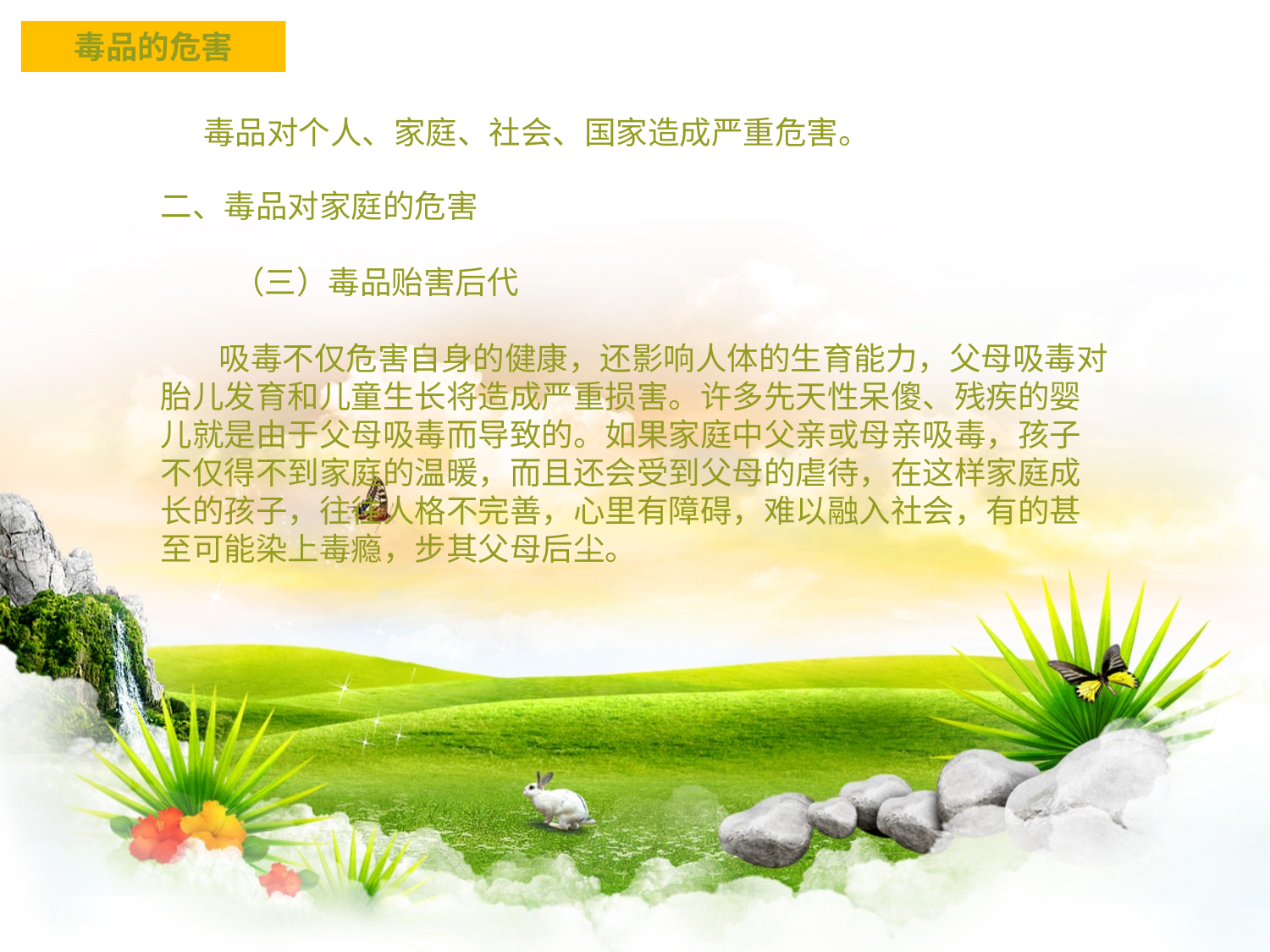

毒品的危害
毒品对个人、家庭、社会、国家造成严重危害。
二、毒品对家庭的危害

         （三）毒品贻害后代

       吸毒不仅危害自身的健康，还影响人体的生育能力，父母吸毒对胎儿发育和儿童生长将造成严重损害。许多先天性呆傻、残疾的婴儿就是由于父母吸毒而导致的。如果家庭中父亲或母亲吸毒，孩子不仅得不到家庭的温暖，而且还会受到父母的虐待，在这样家庭成长的孩子，往往人格不完善，心里有障碍，难以融入社会，有的甚至可能染上毒瘾，步其父母后尘。